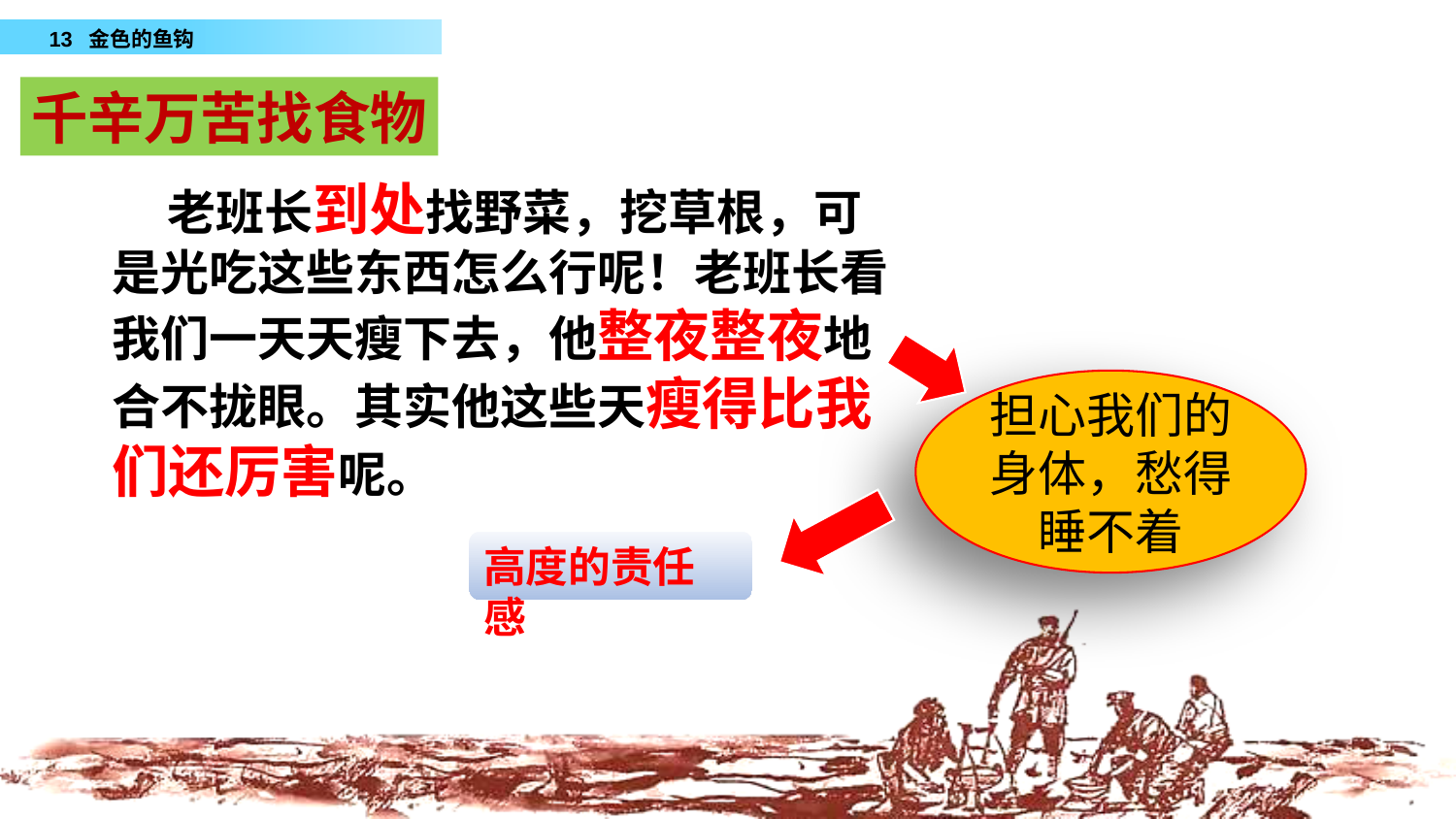

千辛万苦找食物
    老班长到处找野菜，挖草根，可是光吃这些东西怎么行呢！老班长看我们一天天瘦下去，他整夜整夜地合不拢眼。其实他这些天瘦得比我们还厉害呢。

担心我们的身体，愁得睡不着

高度的责任感